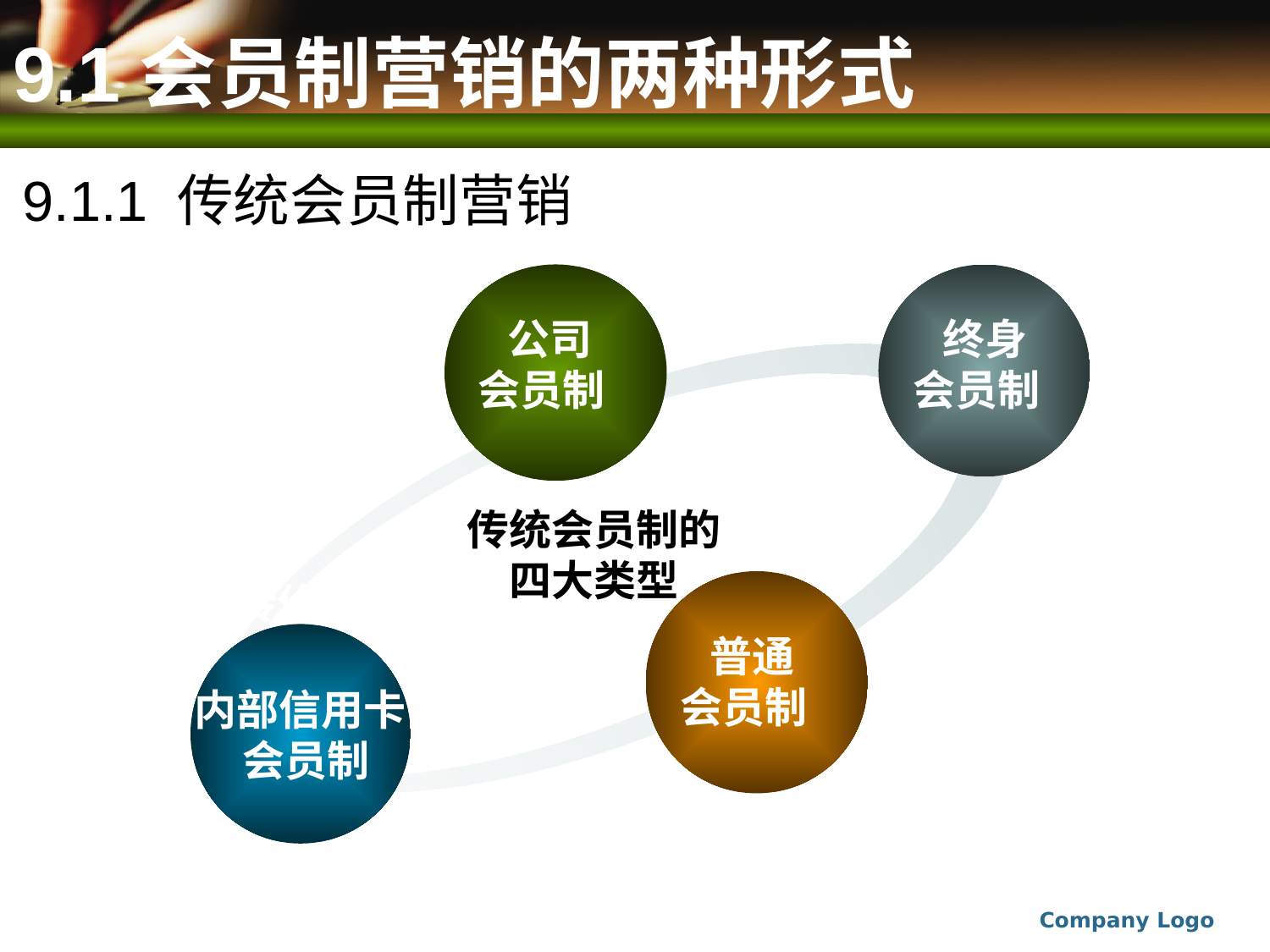

# 9.1会员制营销的两种形式
9.1.1 传统会员制营销

  公司
会员制
  终身
会员制

传统会员制的四大类型
宣传价
格低廉

  普通
会员制
内部信用卡
    会员制
Company Logo